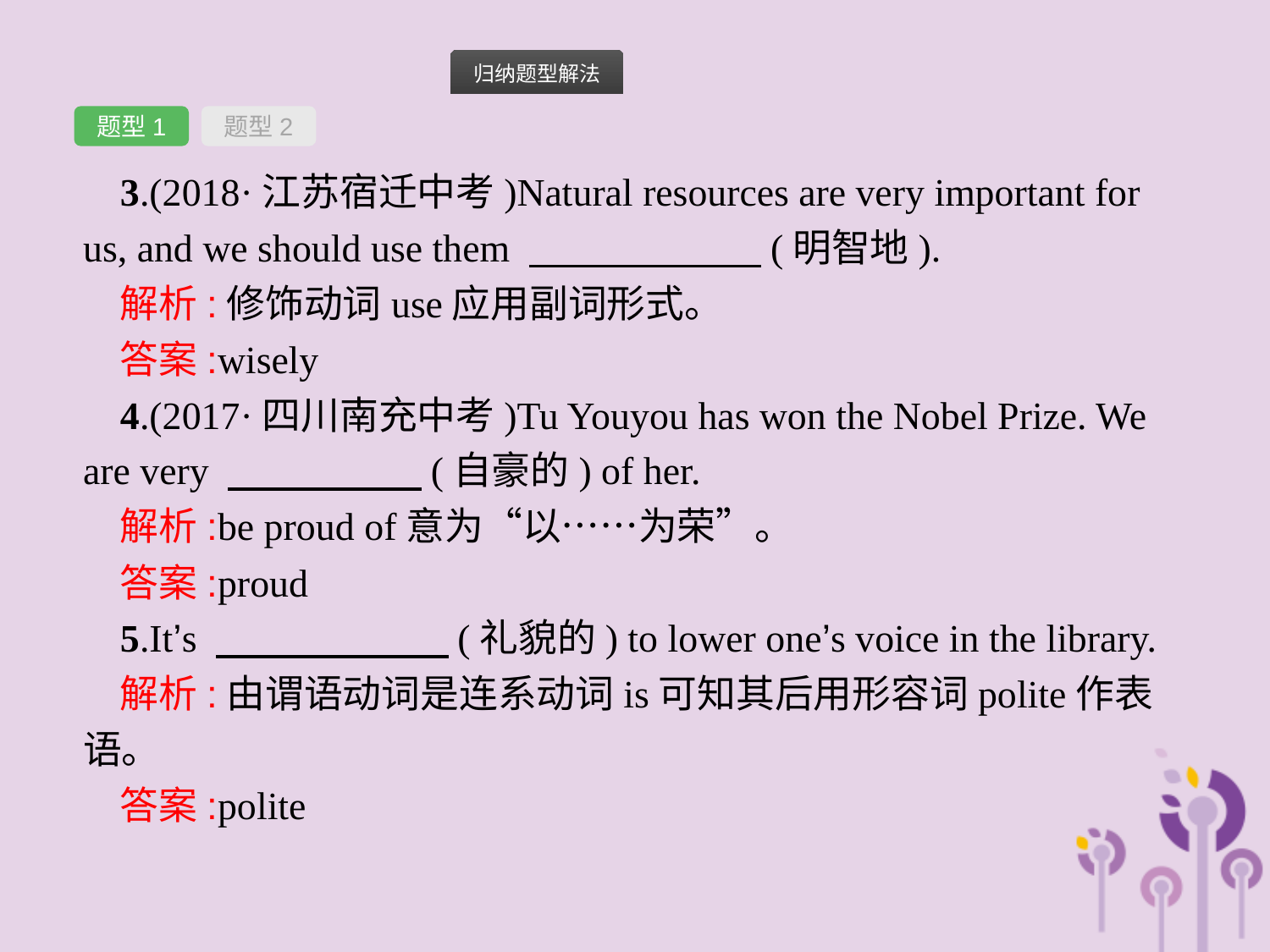

题型1
题型2
3.(2018·江苏宿迁中考)Natural resources are very important for us, and we should use them 　　　　　　(明智地).
解析:修饰动词use应用副词形式。
答案:wisely
4.(2017·四川南充中考)Tu Youyou has won the Nobel Prize. We are very 　　　　　(自豪的) of her.
解析:be proud of意为“以……为荣”。
答案:proud
5.It’s 　　　　　　(礼貌的) to lower one’s voice in the library.
解析:由谓语动词是连系动词is可知其后用形容词polite作表语。
答案:polite